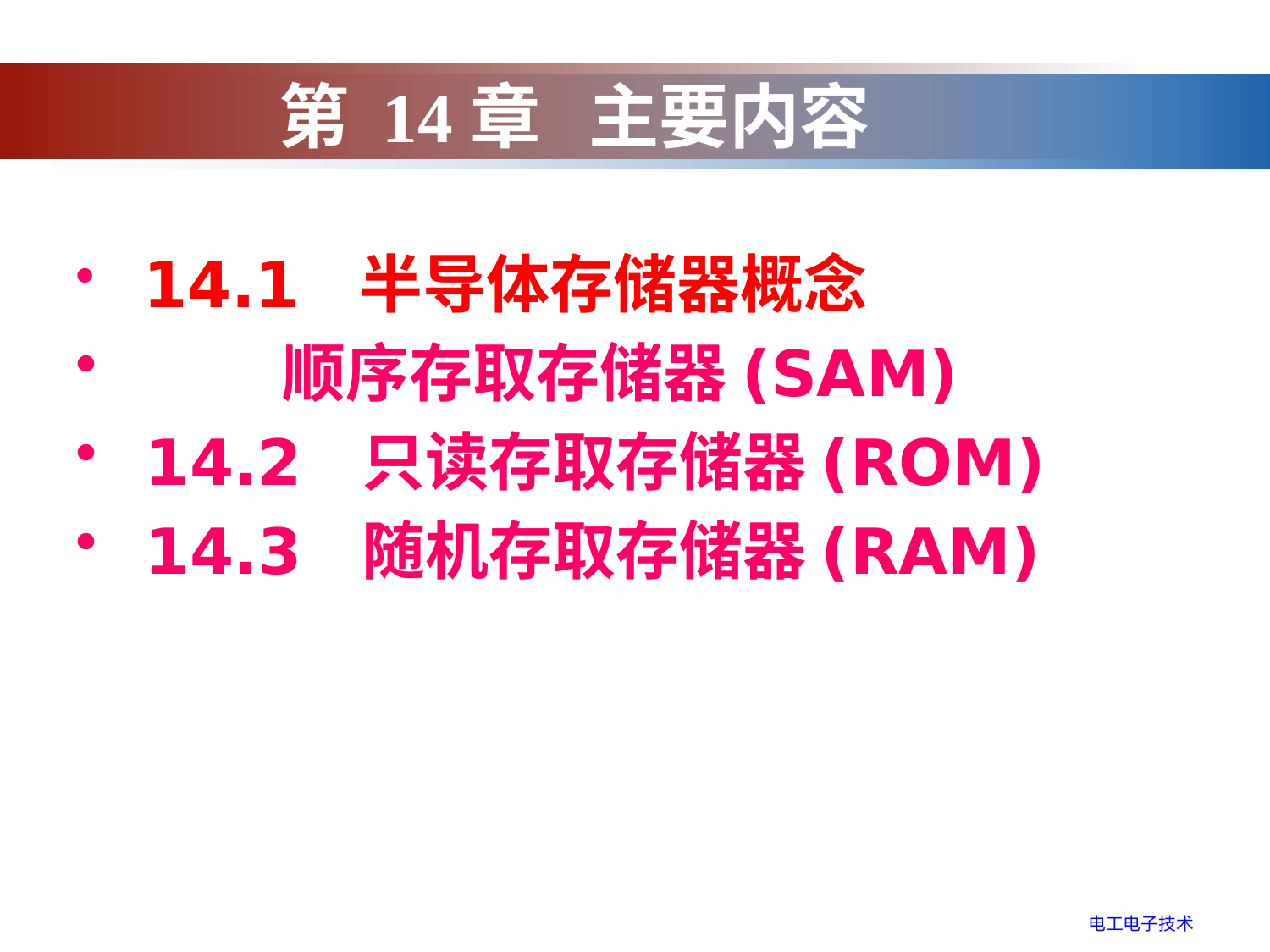

第 14章   主要内容
 14.1  半导体存储器概念
          顺序存取存储器(SAM)
 14.2  只读存取存储器(ROM)
 14.3  随机存取存储器(RAM)

电工电子技术